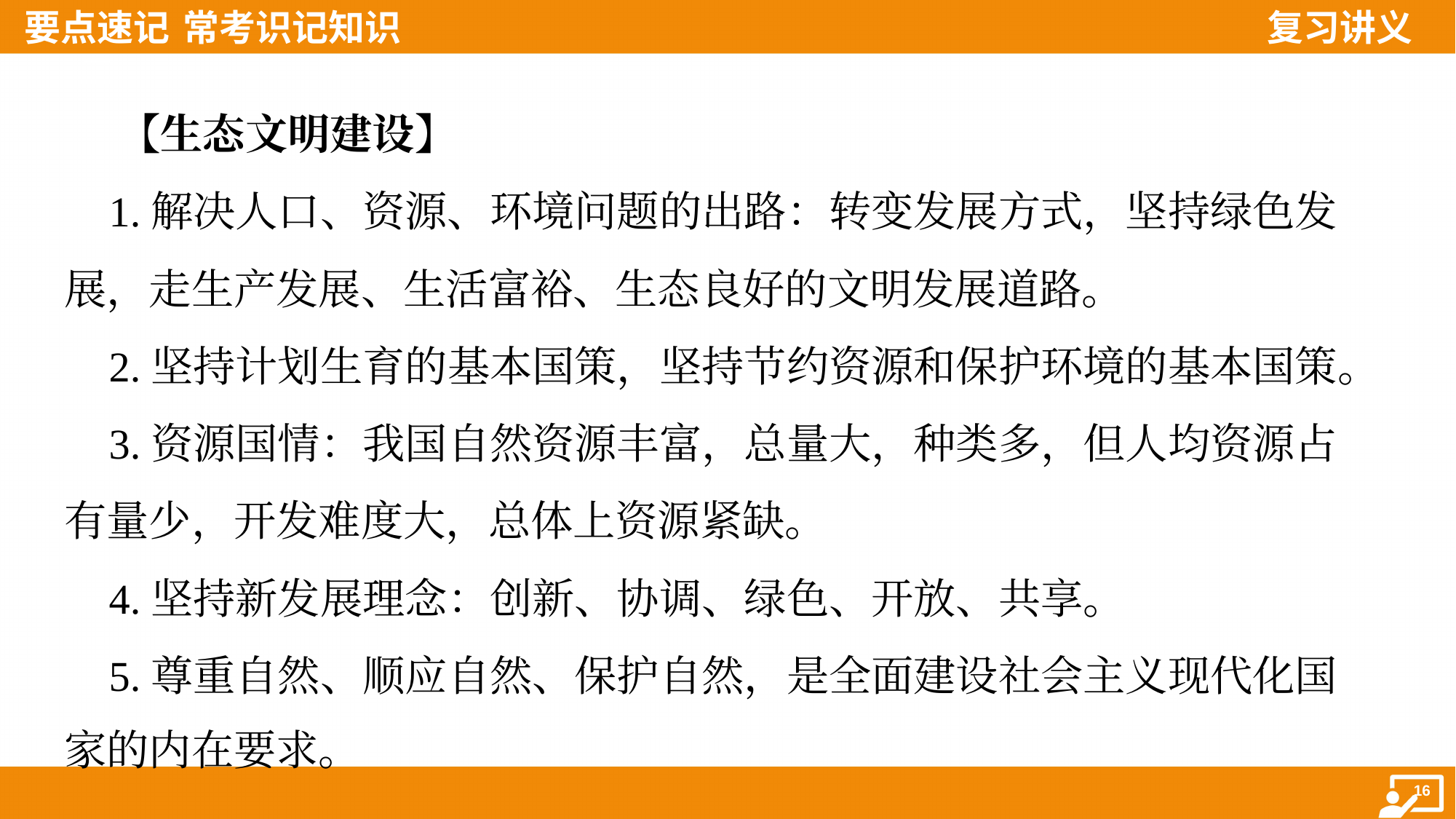

【生态文明建设】
    1.解决人口、资源、环境问题的出路：转变发展方式，坚持绿色发
展，走生产发展、生活富裕、生态良好的文明发展道路。
    2.坚持计划生育的基本国策，坚持节约资源和保护环境的基本国策。
    3.资源国情：我国自然资源丰富，总量大，种类多，但人均资源占
有量少，开发难度大，总体上资源紧缺。
    4.坚持新发展理念：创新、协调、绿色、开放、共享。
    5.尊重自然、顺应自然、保护自然，是全面建设社会主义现代化国
家的内在要求。